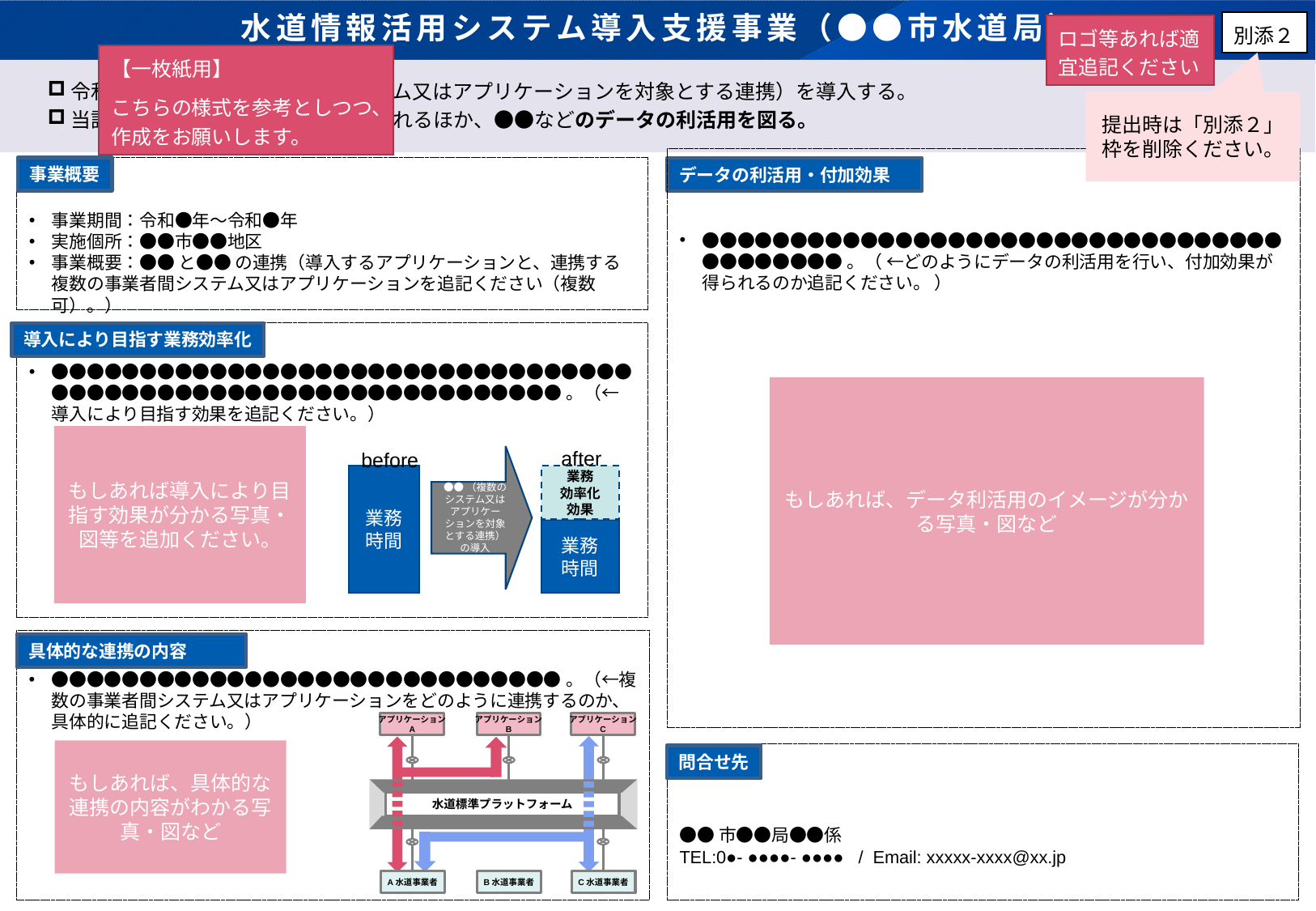

# 水道情報活用システム導入支援事業（●●市水道局）
別添２
ロゴ等あれば適宜追記ください
【一枚紙用】
こちらの様式を参考としつつ、作成をお願いします。
令和●年より、●●（複数のシステム又はアプリケーションを対象とする連携）を導入する。
当該事業を通じて、●●が効率化されるほか、●●などのデータの利活用を図る。
提出時は「別添２」枠を削除ください。

●●●●●●●●●●●●●●●●●●●●●●●●●●●●●●●●●●●●●●●●●。（ ←どのようにデータの利活用を行い、付加効果が得られるのか追記ください。 ）

事業期間：令和●年～令和●年
実施個所：●●市●●地区
事業概要：●● と●● の連携（導入するアプリケーションと、連携する複数の事業者間システム又はアプリケーションを追記ください（複数可）。）
事業概要
データの利活用・付加効果
●●●●●●●●●●●●●●●●●●●●●●●●●●●●●●●●●●●●●●●●●●●●●●●●●●●●●●●●●●●●●●。（←導入により目指す効果を追記ください。）
導入により目指す業務効率化
もしあれば、データ利活用のイメージが分かる写真・図など
もしあれば導入により目指す効果が分かる写真・図等を追加ください。
after
before
●●（複数のシステム又はアプリケーションを対象とする連携）の導入
業務時間
業務
効率化
効果
業務時間
●●●●●●●●●●●●●●●●●●●●●●●●●●●●●。（←複数の事業者間システム又はアプリケーションをどのように連携するのか、具体的に追記ください。）

具体的な連携の内容
アプリケーション
A

アプリケーション
B

アプリケーション
C

水道標準プラットフォーム

A水道事業者
B水道事業者
C水道事業者
もしあれば、具体的な連携の内容がわかる写真・図など

●●市●●局●●係
TEL:0●- ●●●●- ●●●●   /  Email: xxxxx-xxxx@xx.jp
問合せ先